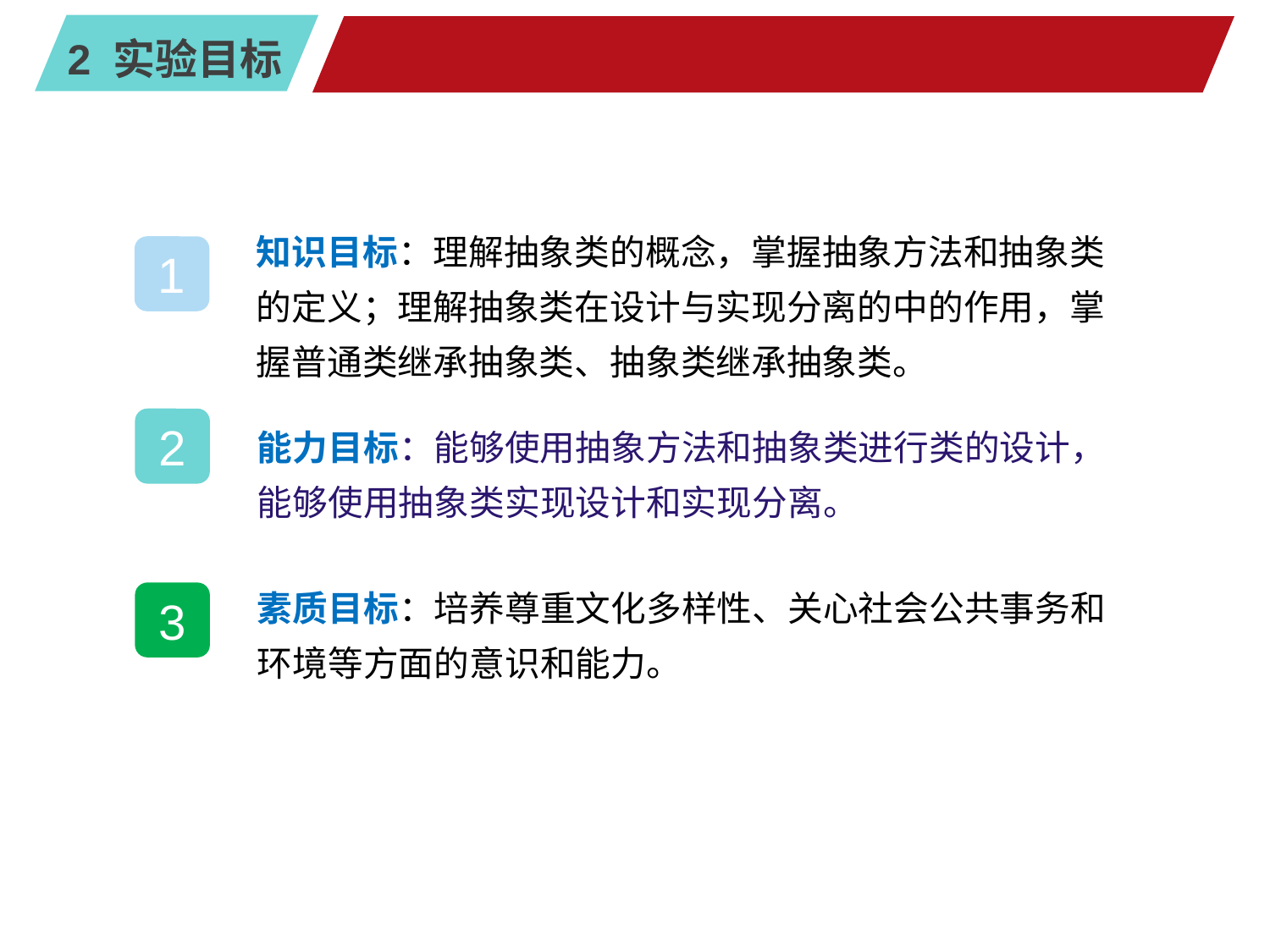

#

知识目标：理解抽象类的概念，掌握抽象方法和抽象类的定义；理解抽象类在设计与实现分离的中的作用，掌握普通类继承抽象类、抽象类继承抽象类。
1
能力目标：能够使用抽象方法和抽象类进行类的设计，能够使用抽象类实现设计和实现分离。
2
素质目标：培养尊重文化多样性、关心社会公共事务和环境等方面的意识和能力。
3